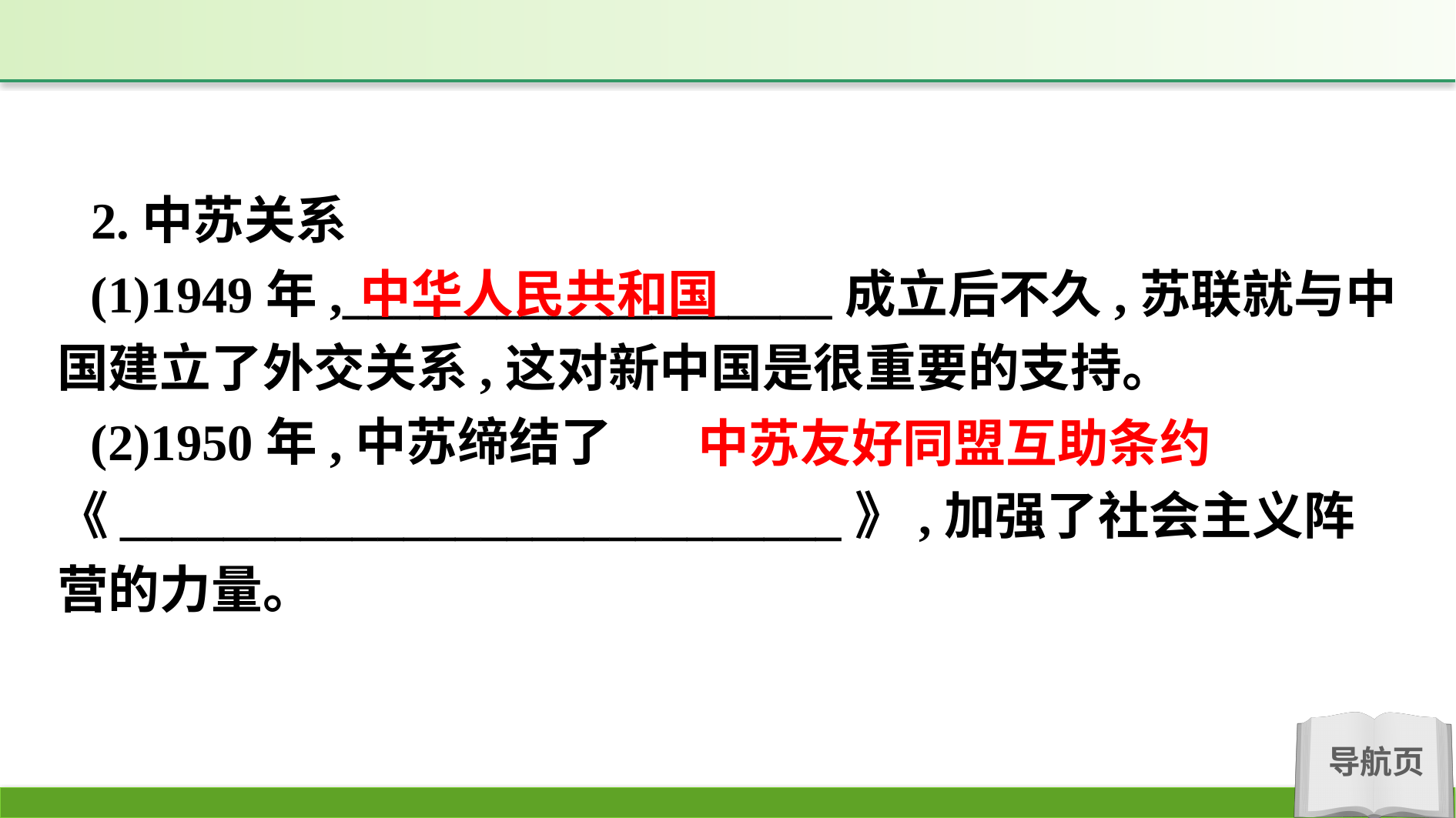

2.中苏关系
(1)1949年,___________________成立后不久,苏联就与中国建立了外交关系,这对新中国是很重要的支持。
(2)1950年,中苏缔结了《____________________________》,加强了社会主义阵营的力量。
中华人民共和国
中苏友好同盟互助条约